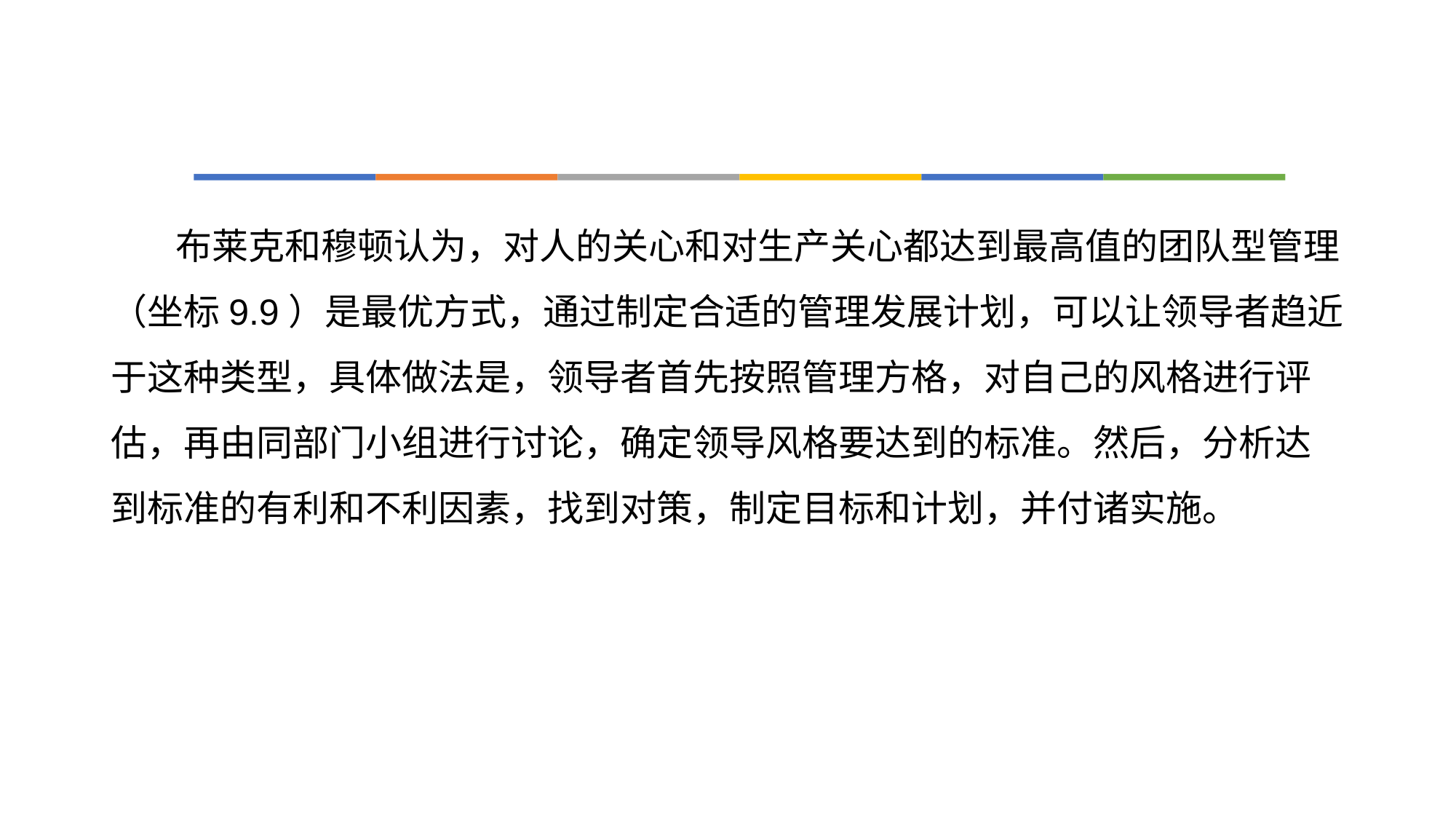

#
布莱克和穆顿认为，对人的关心和对生产关心都达到最高值的团队型管理（坐标9.9）是最优方式，通过制定合适的管理发展计划，可以让领导者趋近于这种类型，具体做法是，领导者首先按照管理方格，对自己的风格进行评估，再由同部门小组进行讨论，确定领导风格要达到的标准。然后，分析达到标准的有利和不利因素，找到对策，制定目标和计划，并付诸实施。